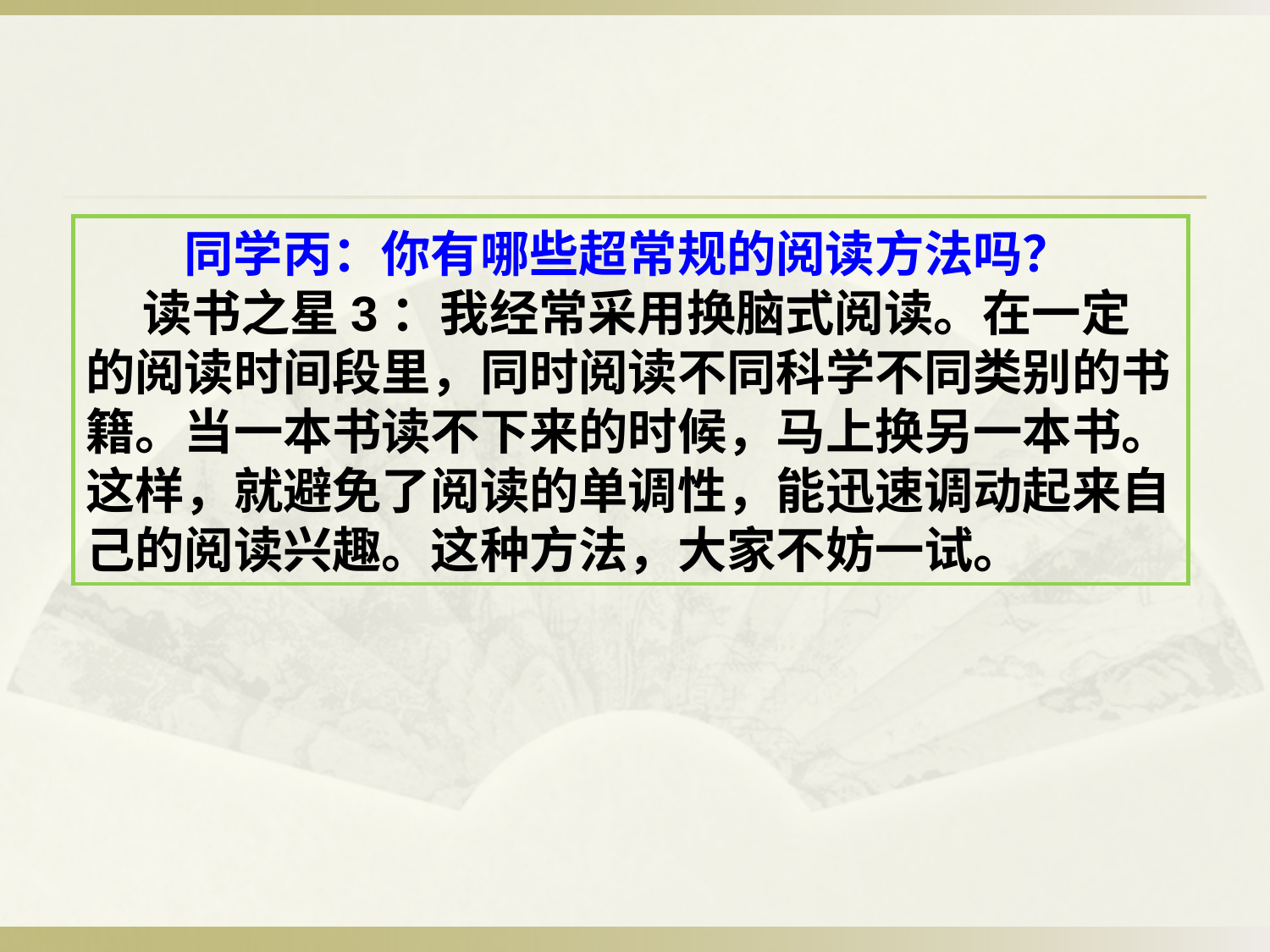

同学丙：你有哪些超常规的阅读方法吗？
    读书之星3：我经常采用换脑式阅读。在一定的阅读时间段里，同时阅读不同科学不同类别的书籍。当一本书读不下来的时候，马上换另一本书。这样，就避免了阅读的单调性，能迅速调动起来自己的阅读兴趣。这种方法，大家不妨一试。